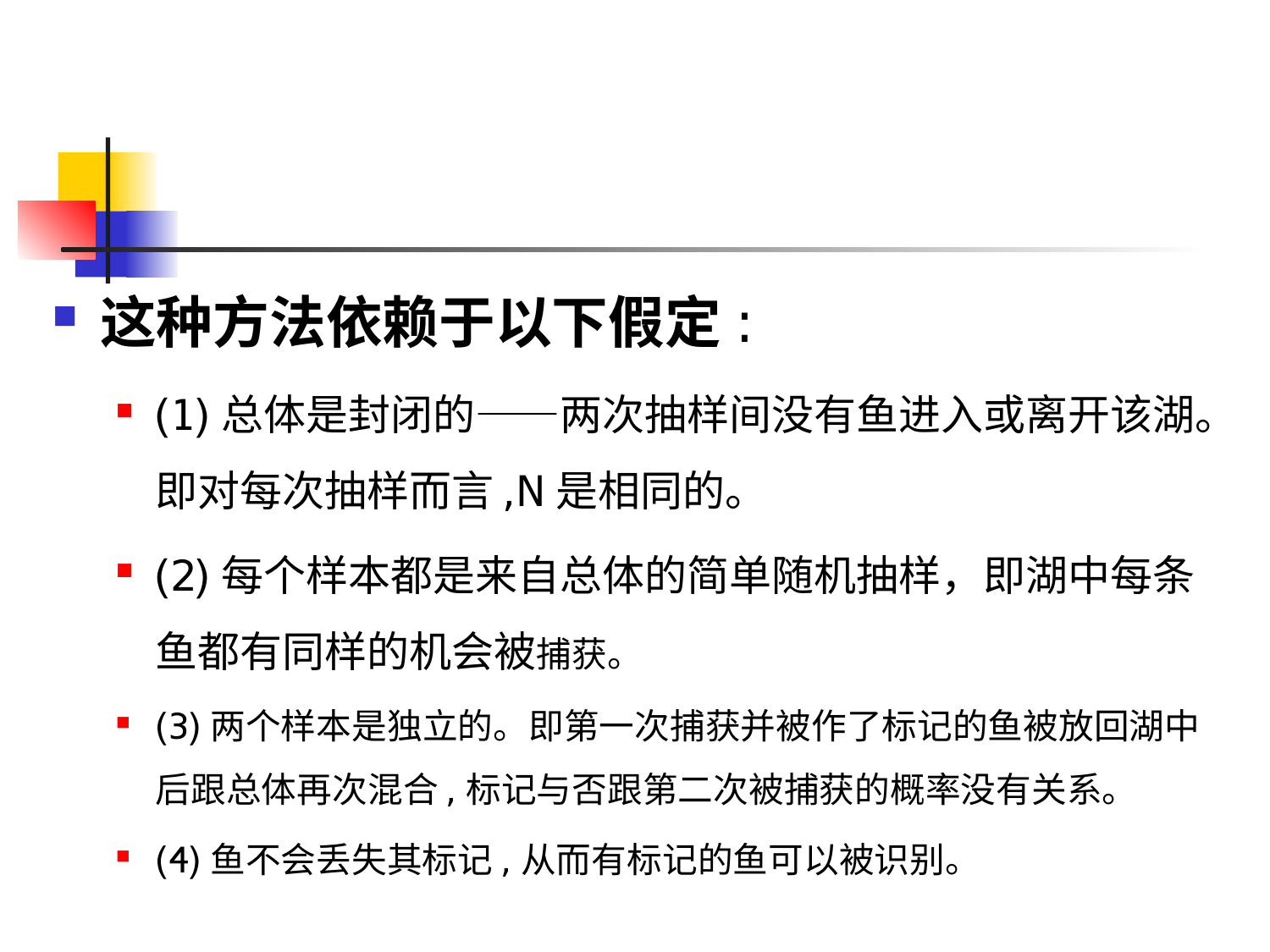

这种方法依赖于以下假定:
(1)总体是封闭的——两次抽样间没有鱼进入或离开该湖。即对每次抽样而言,N是相同的。
(2)每个样本都是来自总体的简单随机抽样，即湖中每条鱼都有同样的机会被捕获。
(3)两个样本是独立的。即第一次捕获并被作了标记的鱼被放回湖中后跟总体再次混合,标记与否跟第二次被捕获的概率没有关系。
(4)鱼不会丢失其标记,从而有标记的鱼可以被识别。